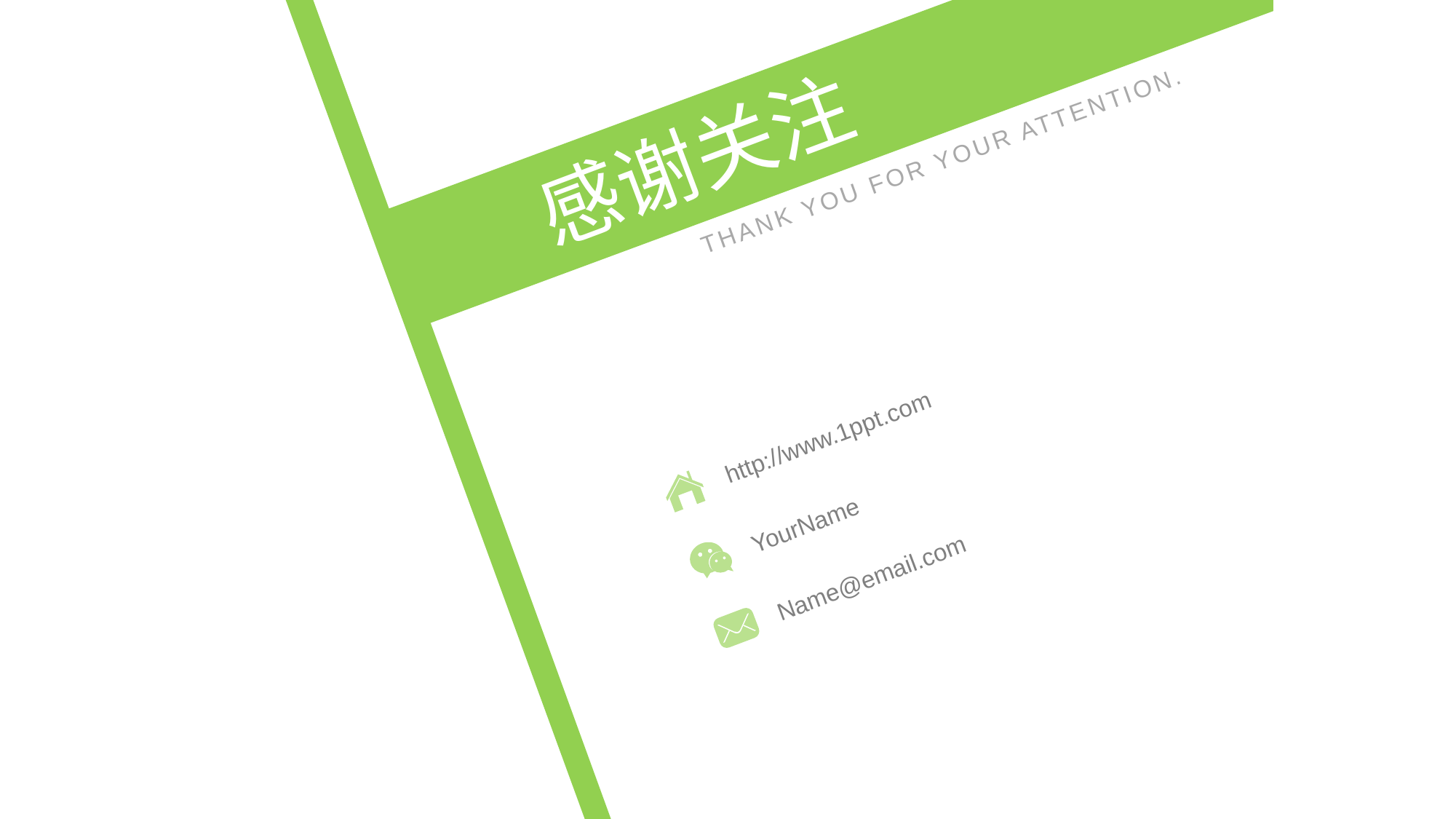

感谢关注
THANK YOU FOR YOUR ATTENTION.
http://www.1ppt.com
YourName

Name@email.com